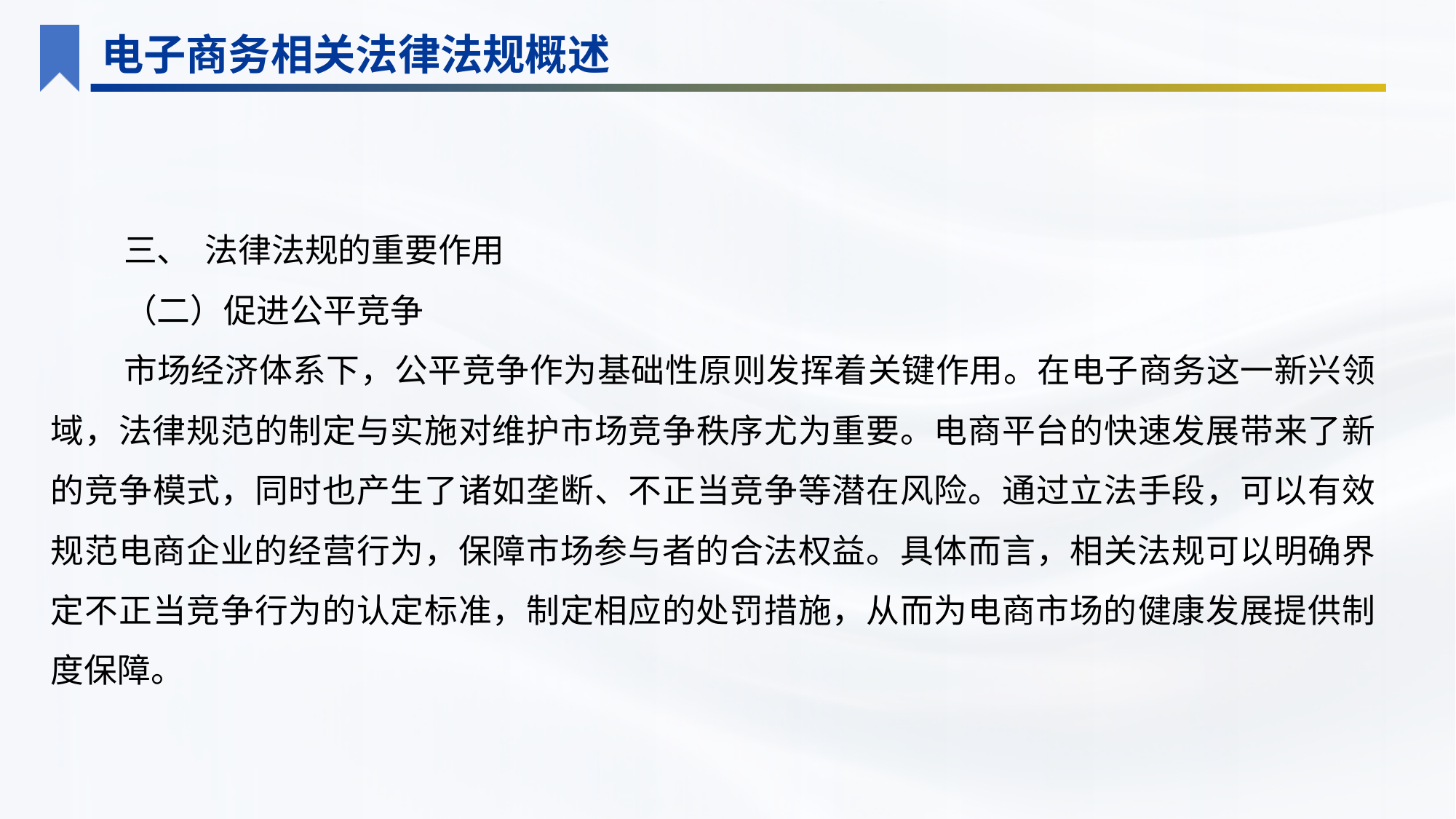

电子商务相关法律法规概述
三、  法律法规的重要作用
（二）促进公平竞争
市场经济体系下，公平竞争作为基础性原则发挥着关键作用。在电子商务这一新兴领域，法律规范的制定与实施对维护市场竞争秩序尤为重要。电商平台的快速发展带来了新的竞争模式，同时也产生了诸如垄断、不正当竞争等潜在风险。通过立法手段，可以有效规范电商企业的经营行为，保障市场参与者的合法权益。具体而言，相关法规可以明确界定不正当竞争行为的认定标准，制定相应的处罚措施，从而为电商市场的健康发展提供制度保障。